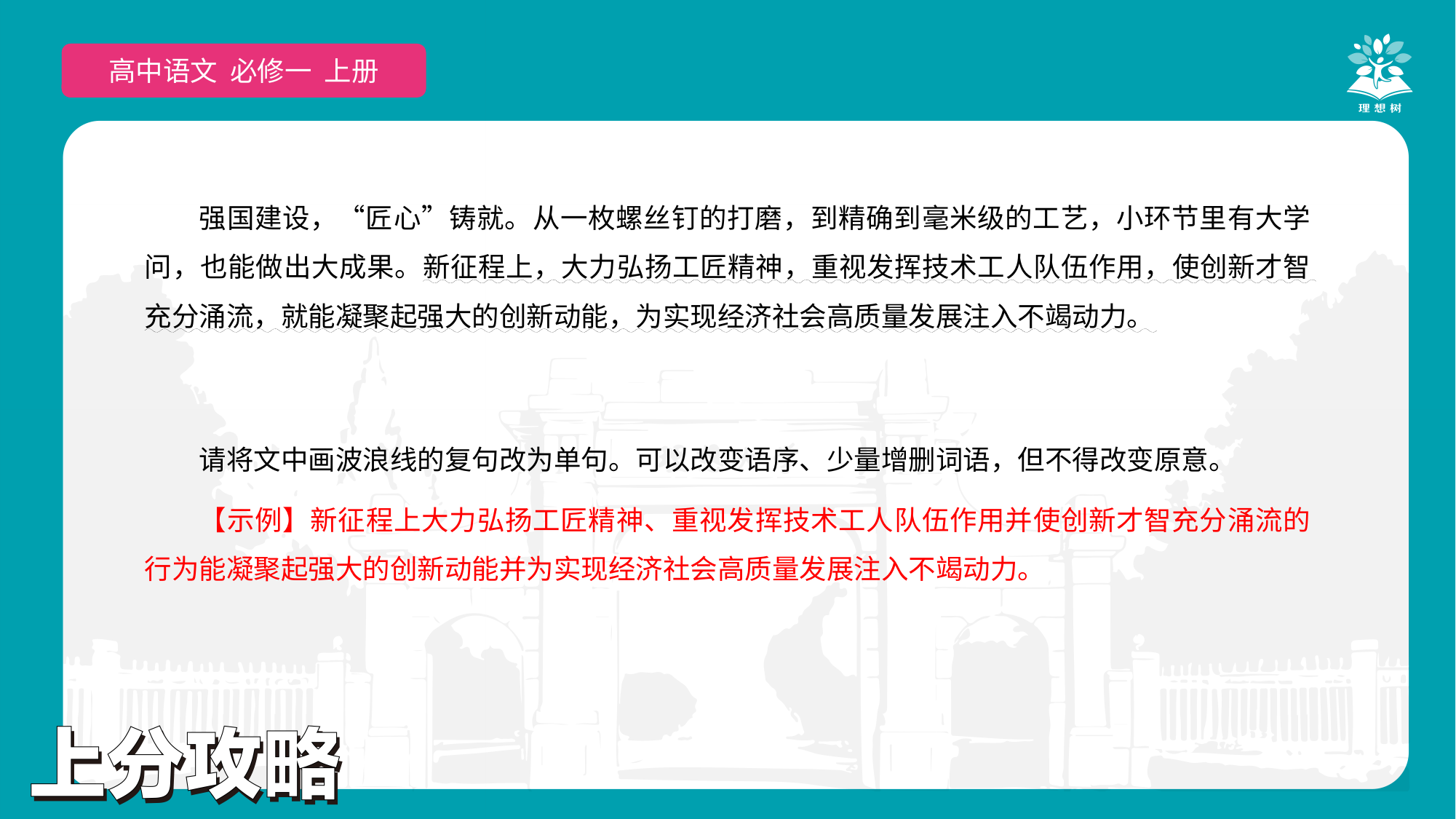

高中语文  选择性必修上
高中语文  必修一  上册
强国建设，“匠心”铸就。从一枚螺丝钉的打磨，到精确到毫米级的工艺，小环节里有大学问，也能做出大成果。新征程上，大力弘扬工匠精神，重视发挥技术工人队伍作用，使创新才智充分涌流，就能凝聚起强大的创新动能，为实现经济社会高质量发展注入不竭动力。
请将文中画波浪线的复句改为单句。可以改变语序、少量增删词语，但不得改变原意。
【示例】新征程上大力弘扬工匠精神、重视发挥技术工人队伍作用并使创新才智充分涌流的行为能凝聚起强大的创新动能并为实现经济社会高质量发展注入不竭动力。